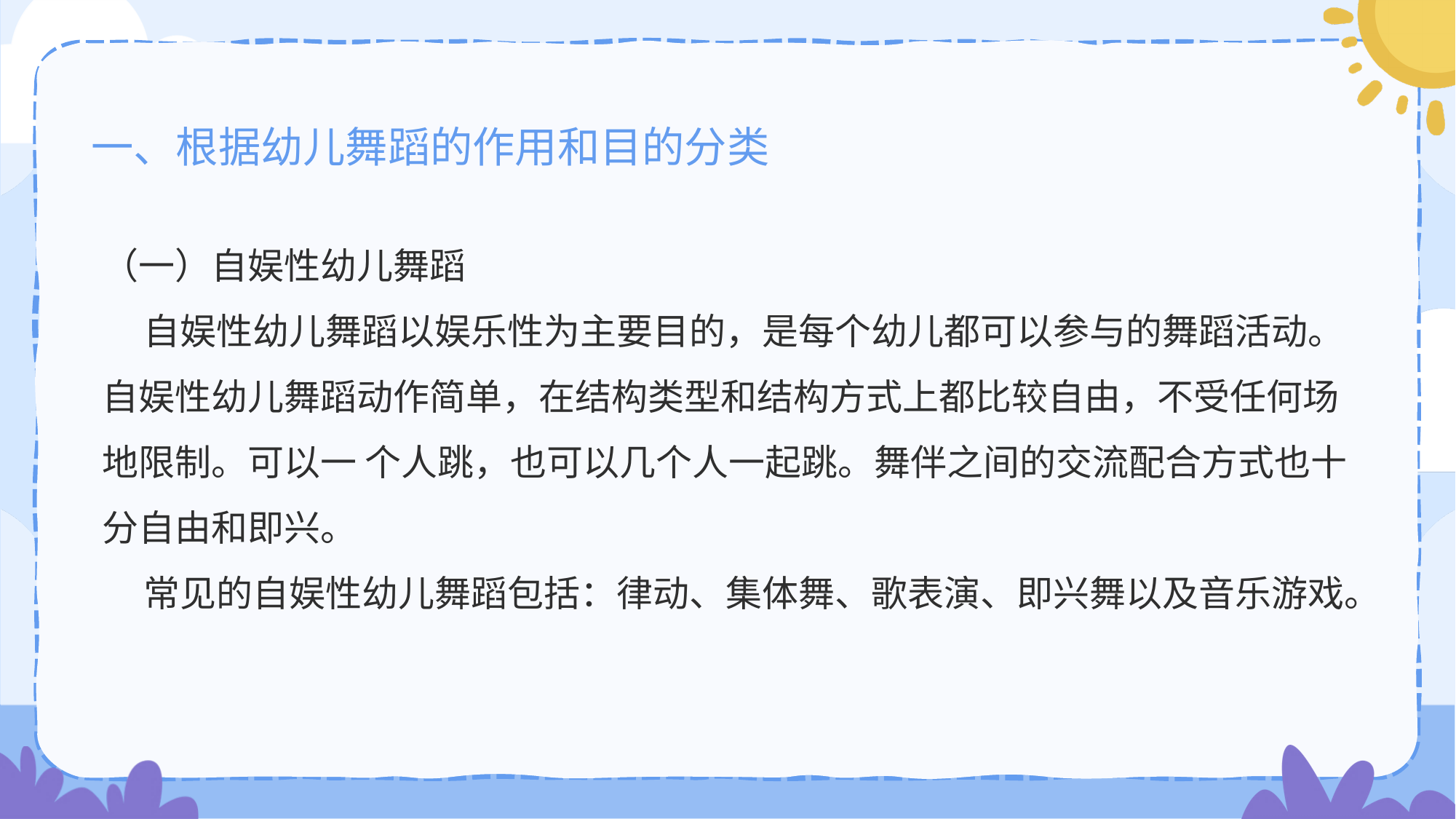

一、根据幼儿舞蹈的作用和目的分类
（一）自娱性幼儿舞蹈
    自娱性幼儿舞蹈以娱乐性为主要目的，是每个幼儿都可以参与的舞蹈活动。自娱性幼儿舞蹈动作简单，在结构类型和结构方式上都比较自由，不受任何场地限制。可以一 个人跳，也可以几个人一起跳。舞伴之间的交流配合方式也十分自由和即兴。
    常见的自娱性幼儿舞蹈包括：律动、集体舞、歌表演、即兴舞以及音乐游戏。